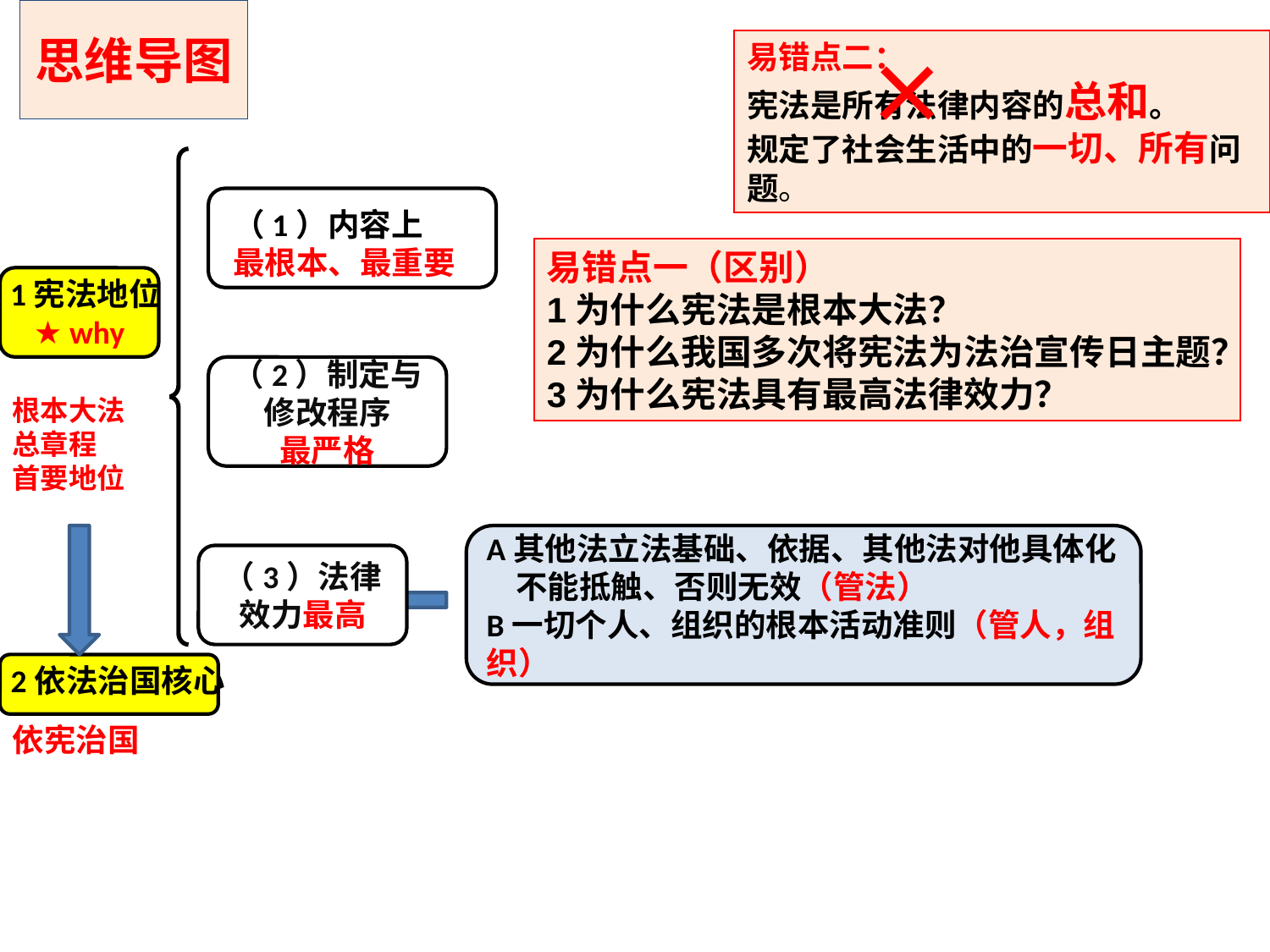

# 思维导图
×
易错点二：
宪法是所有法律内容的总和。
规定了社会生活中的一切、所有问题。

（1）内容上
最根本、最重要

易错点一（区别）
1为什么宪法是根本大法？
2为什么我国多次将宪法为法治宣传日主题？
3为什么宪法具有最高法律效力？

★ why
1宪法地位

（2）制定与修改程序
最严格

根本大法
总章程
首要地位

A其他法立法基础、依据、其他法对他具体化
   不能抵触、否则无效（管法）
B一切个人、组织的根本活动准则（管人，组织）

（3）法律效力最高

2依法治国核心
依宪治国